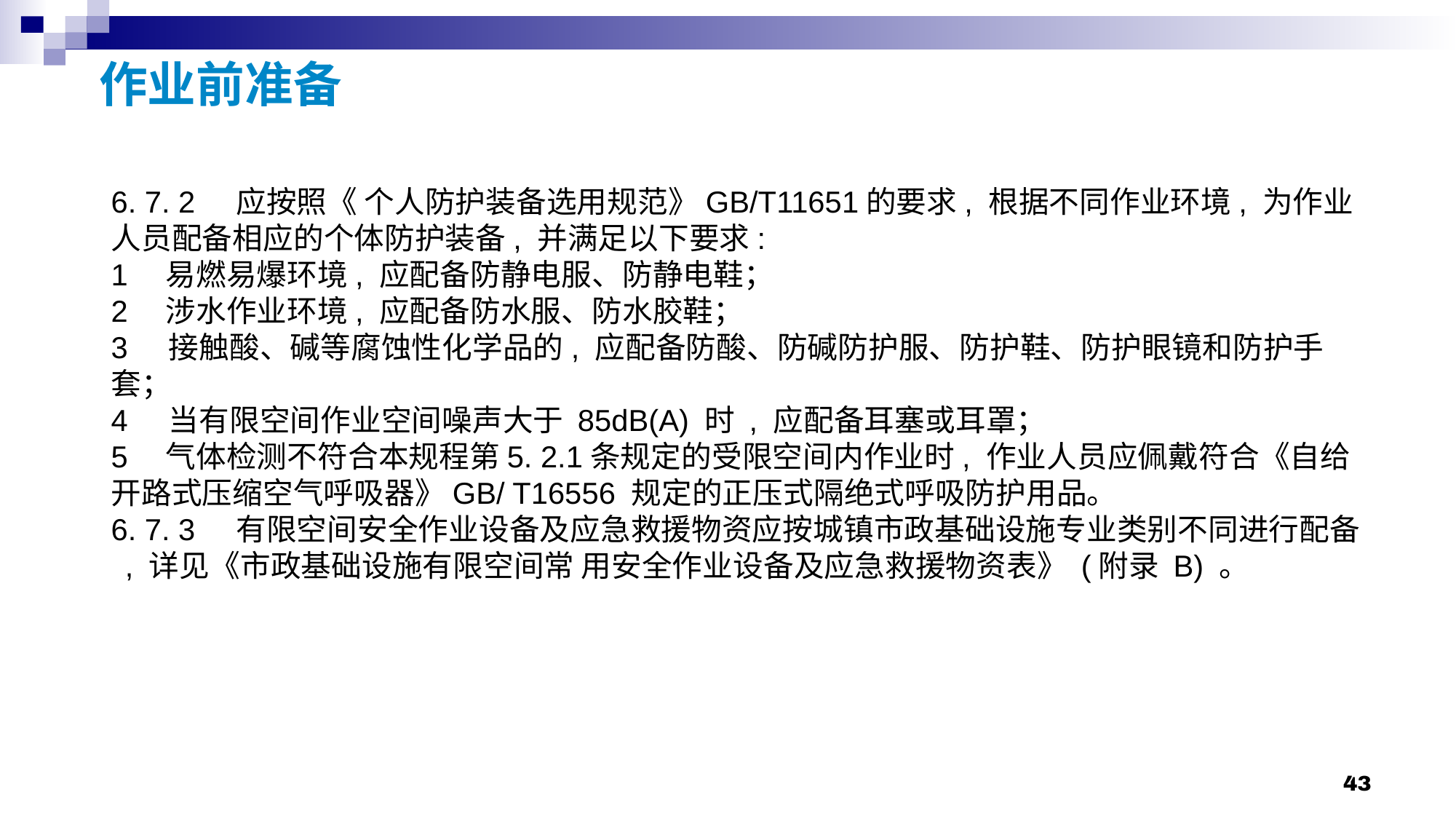

# 作业前准备
6. 7. 2    应按照《 个人防护装备选用规范》GB/T11651的要求, 根据不同作业环境, 为作业人员配备相应的个体防护装备, 并满足以下要求:
易燃易爆环境, 应配备防静电服、防静电鞋；
涉水作业环境, 应配备防水服、防水胶鞋；
3    接触酸、碱等腐蚀性化学品的, 应配备防酸、防碱防护服、防护鞋、防护眼镜和防护手套；
4    当有限空间作业空间噪声大于 85dB(A) 时 , 应配备耳塞或耳罩；
气体检测不符合本规程第5. 2.1条规定的受限空间内作业时, 作业人员应佩戴符合《自给
开路式压缩空气呼吸器》GB/ T16556 规定的正压式隔绝式呼吸防护用品。
6. 7. 3    有限空间安全作业设备及应急救援物资应按城镇市政基础设施专业类别不同进行配备 , 详见《市政基础设施有限空间常 用安全作业设备及应急救援物资表》 (附录 B) 。
43